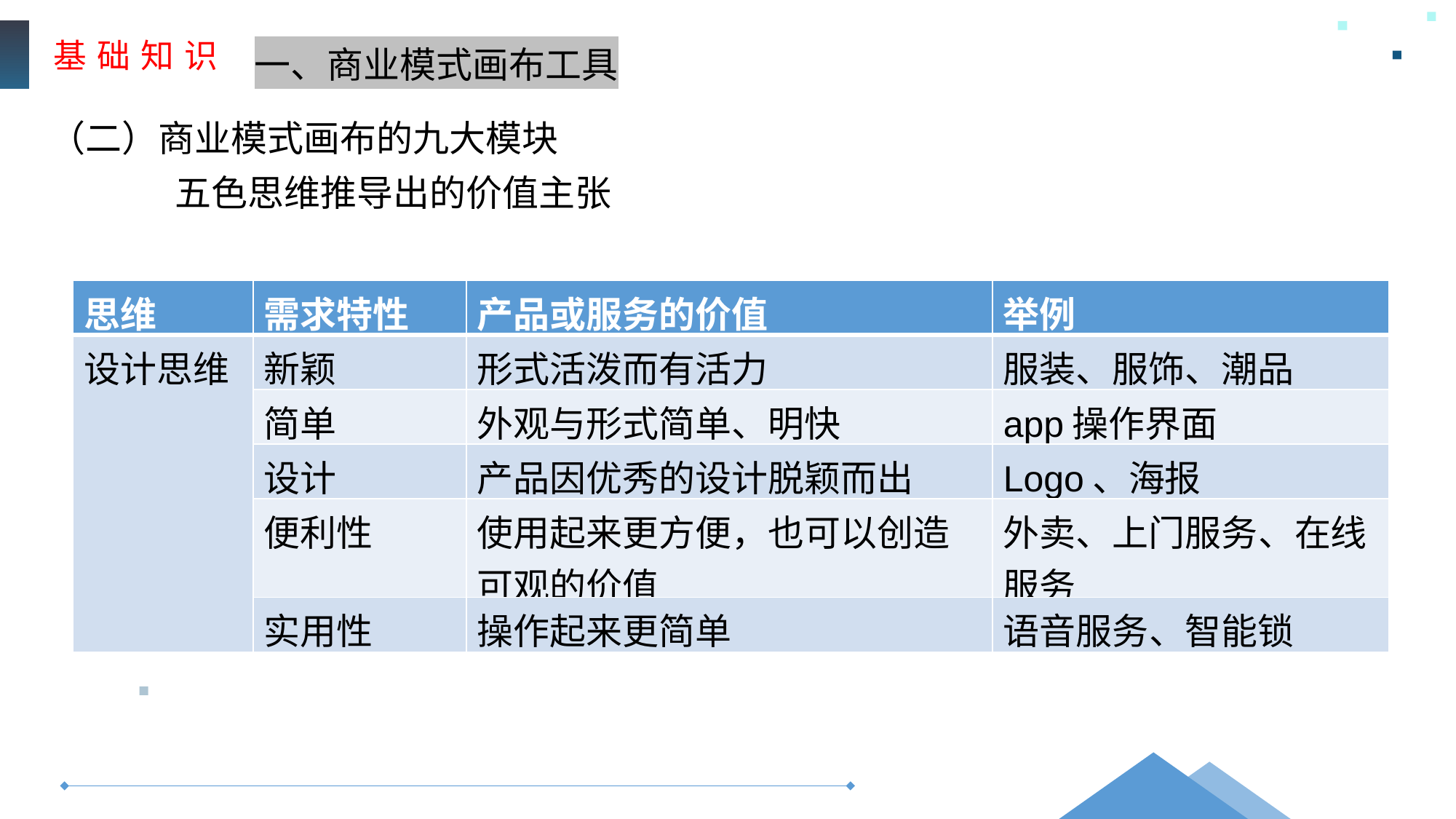

基 础 知 识

一、商业模式画布工具
（二）商业模式画布的九大模块
五色思维推导出的价值主张
| 思维 | 需求特性 | 产品或服务的价值 | 举例 |
| --- | --- | --- | --- |
| 设计思维 | 新颖 | 形式活泼而有活力 | 服装、服饰、潮品 |
|  | 简单 | 外观与形式简单、明快 | app操作界面 |
|  | 设计 | 产品因优秀的设计脱颖而出 | Logo、海报 |
|  | 便利性 | 使用起来更方便，也可以创造可观的价值 | 外卖、上门服务、在线服务 |
|  | 实用性 | 操作起来更简单 | 语音服务、智能锁 |